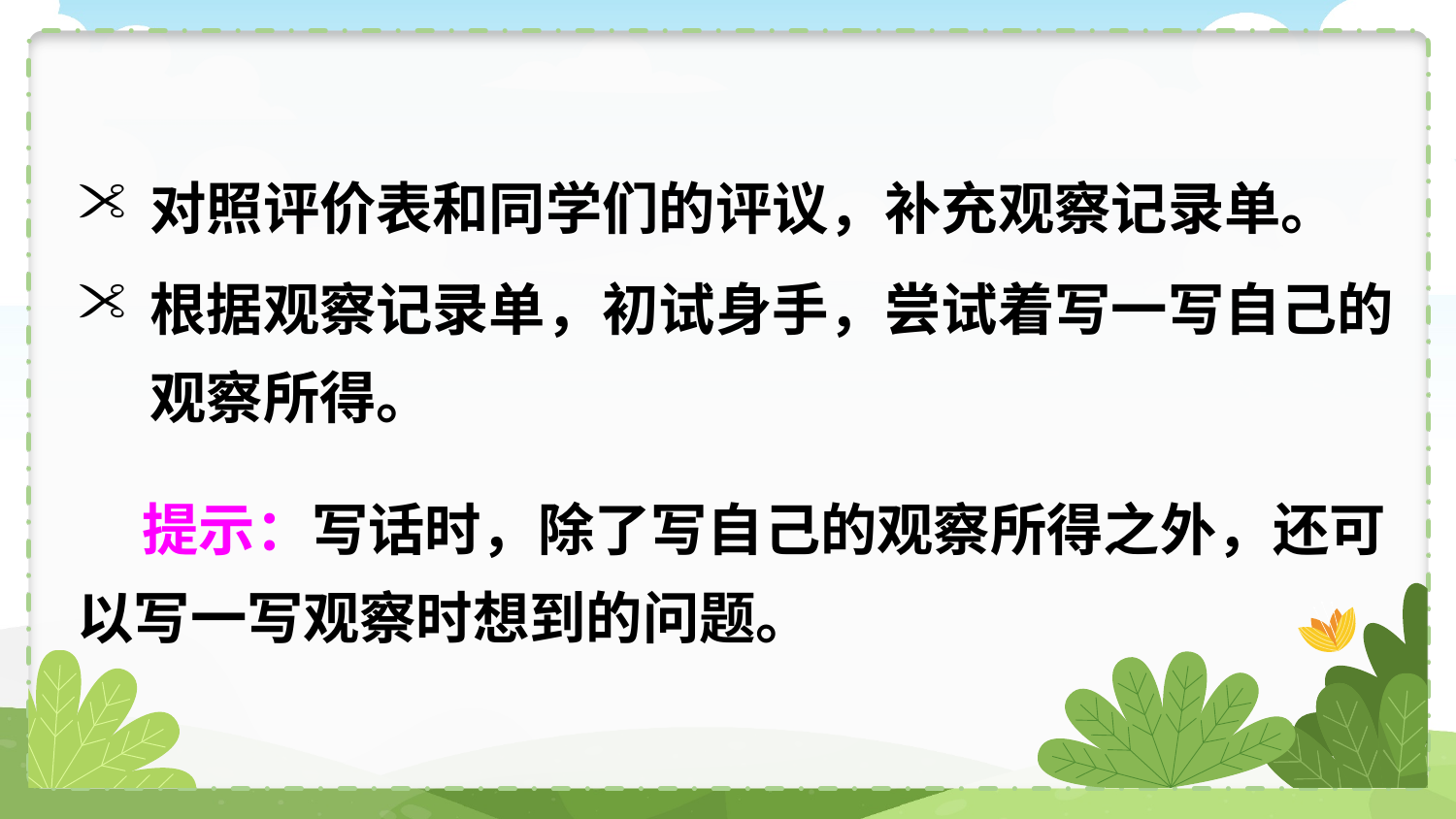

对照评价表和同学们的评议，补充观察记录单。
根据观察记录单，初试身手，尝试着写一写自己的观察所得。
    提示：写话时，除了写自己的观察所得之外，还可以写一写观察时想到的问题。